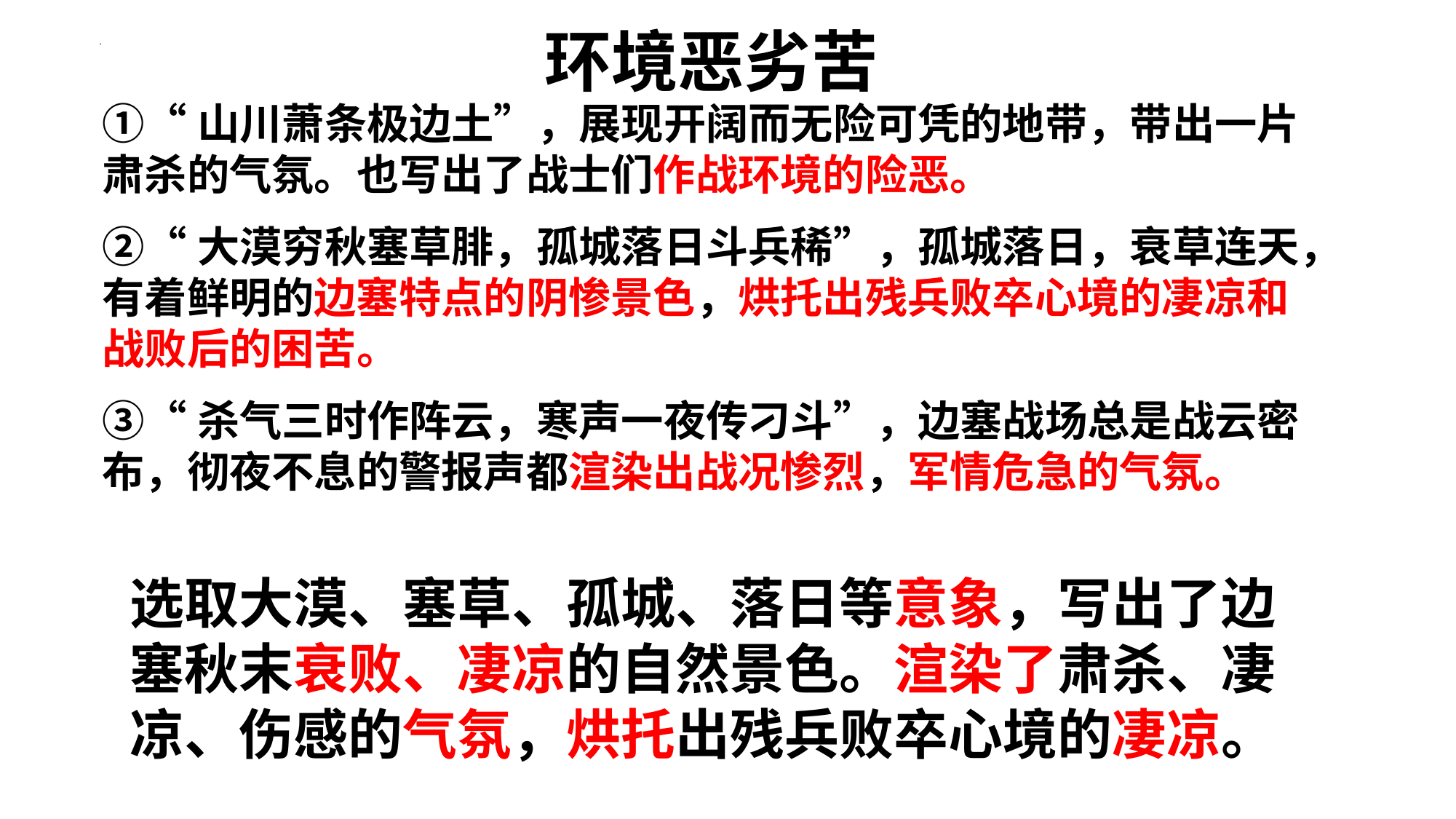

环境恶劣苦

①“山川萧条极边土”，展现开阔而无险可凭的地带，带出一片肃杀的气氛。也写出了战士们作战环境的险恶。
②“大漠穷秋塞草腓，孤城落日斗兵稀”，孤城落日，衰草连天，有着鲜明的边塞特点的阴惨景色，烘托出残兵败卒心境的凄凉和战败后的困苦。
③“杀气三时作阵云，寒声一夜传刁斗”，边塞战场总是战云密布，彻夜不息的警报声都渲染出战况惨烈，军情危急的气氛。

选取大漠、塞草、孤城、落日等意象，写出了边塞秋末衰败、凄凉的自然景色。渲染了肃杀、凄凉、伤感的气氛，烘托出残兵败卒心境的凄凉。